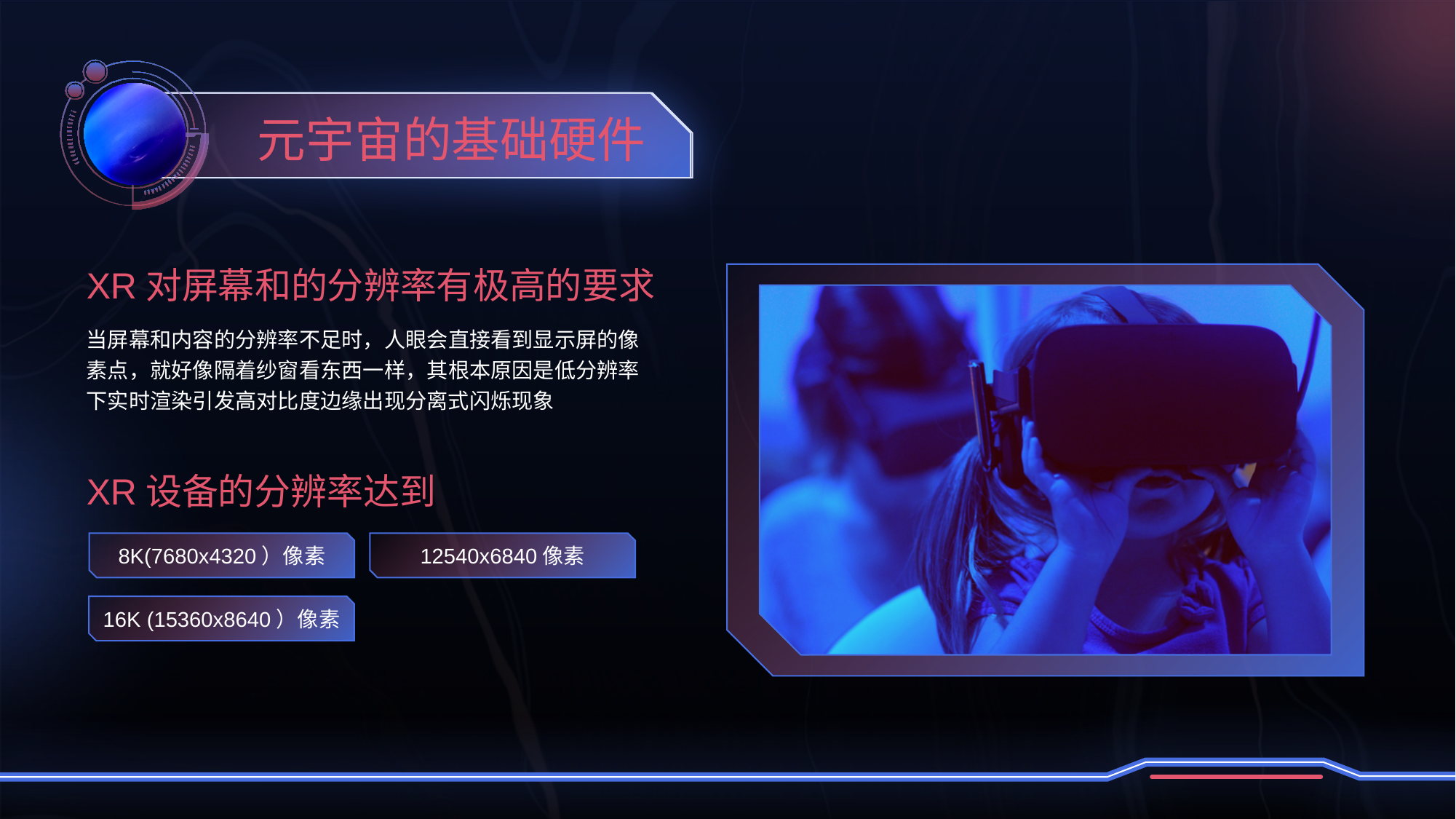

元宇宙的基础硬件
XR对屏幕和的分辨率有极高的要求

当屏幕和内容的分辨率不足时，人眼会直接看到显示屏的像素点，就好像隔着纱窗看东西一样，其根本原因是低分辨率下实时渲染引发高对比度边缘出现分离式闪烁现象
XR设备的分辨率达到

8K(7680x4320）像素
12540x6840像素

16K (15360x8640）像素